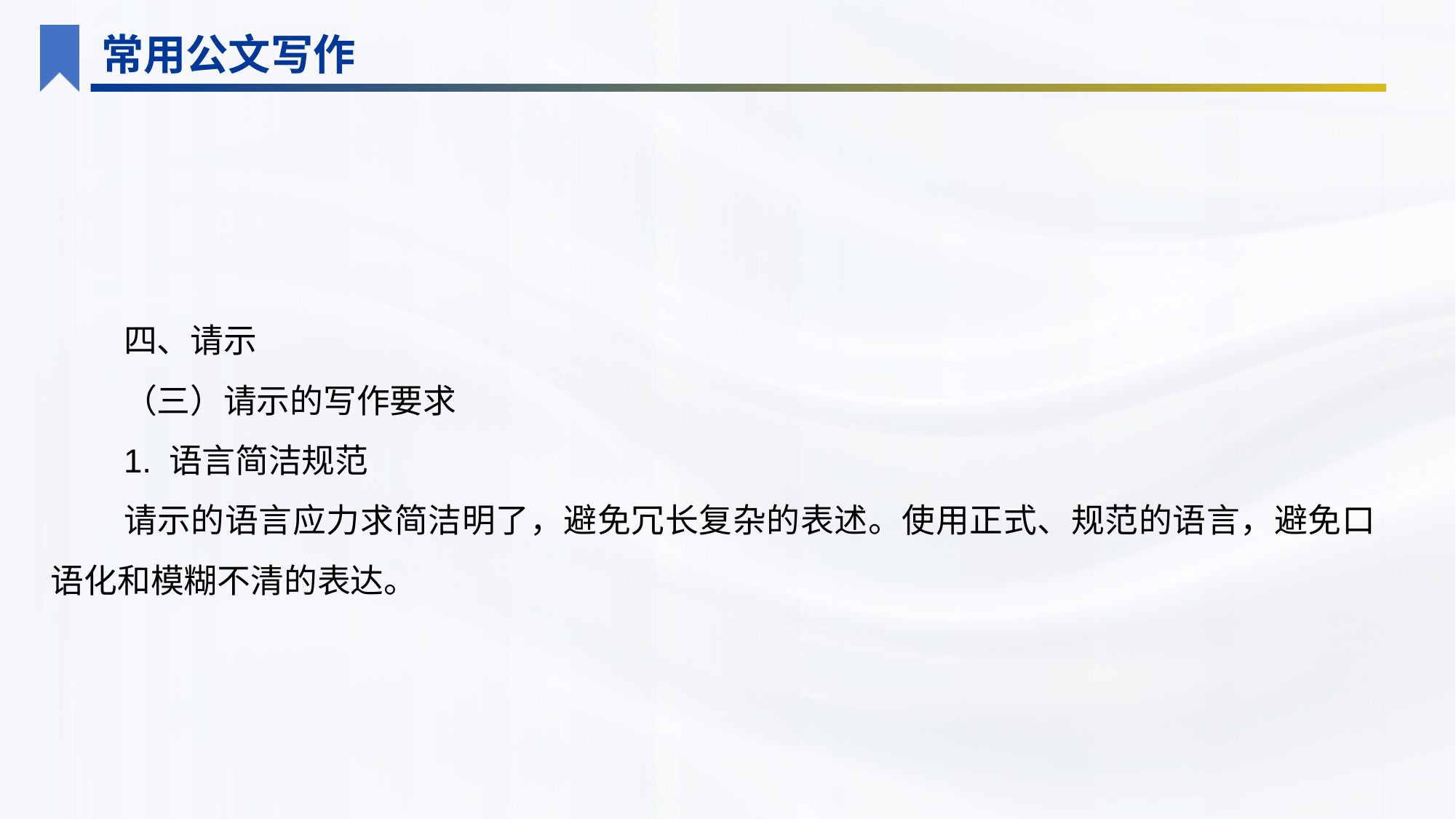

常用公文写作
四、请示
（三）请示的写作要求
1. 语言简洁规范
请示的语言应力求简洁明了，避免冗长复杂的表述。使用正式、规范的语言，避免口语化和模糊不清的表达。